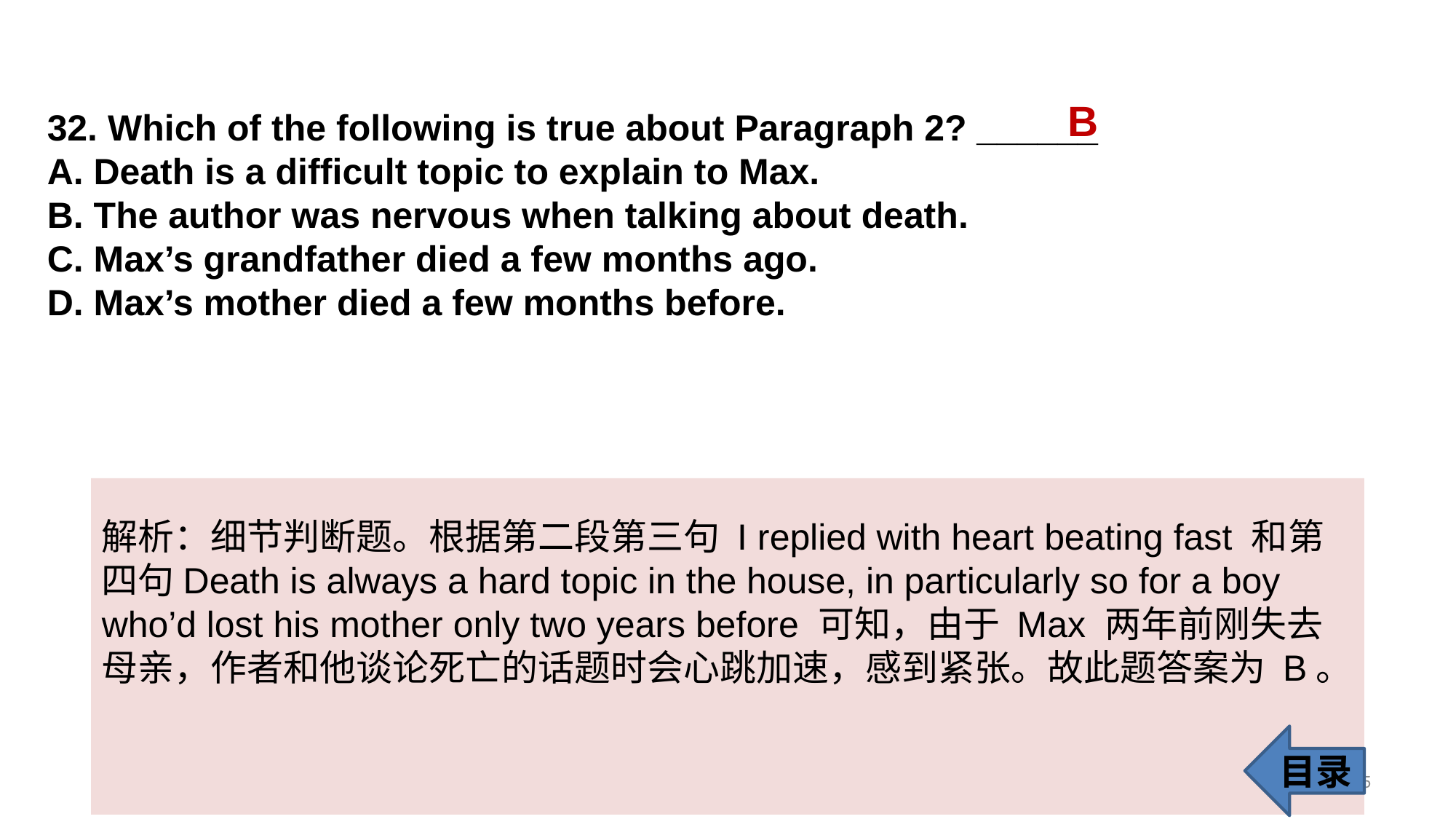

B
32. Which of the following is true about Paragraph 2? ______
A. Death is a difficult topic to explain to Max.
B. The author was nervous when talking about death.
C. Max’s grandfather died a few months ago.
D. Max’s mother died a few months before.

解析：细节判断题。根据第二段第三句 I replied with heart beating fast 和第四句Death is always a hard topic in the house, in particularly so for a boy who’d lost his mother only two years before 可知，由于 Max 两年前刚失去母亲，作者和他谈论死亡的话题时会心跳加速，感到紧张。故此题答案为 B。
目录
35